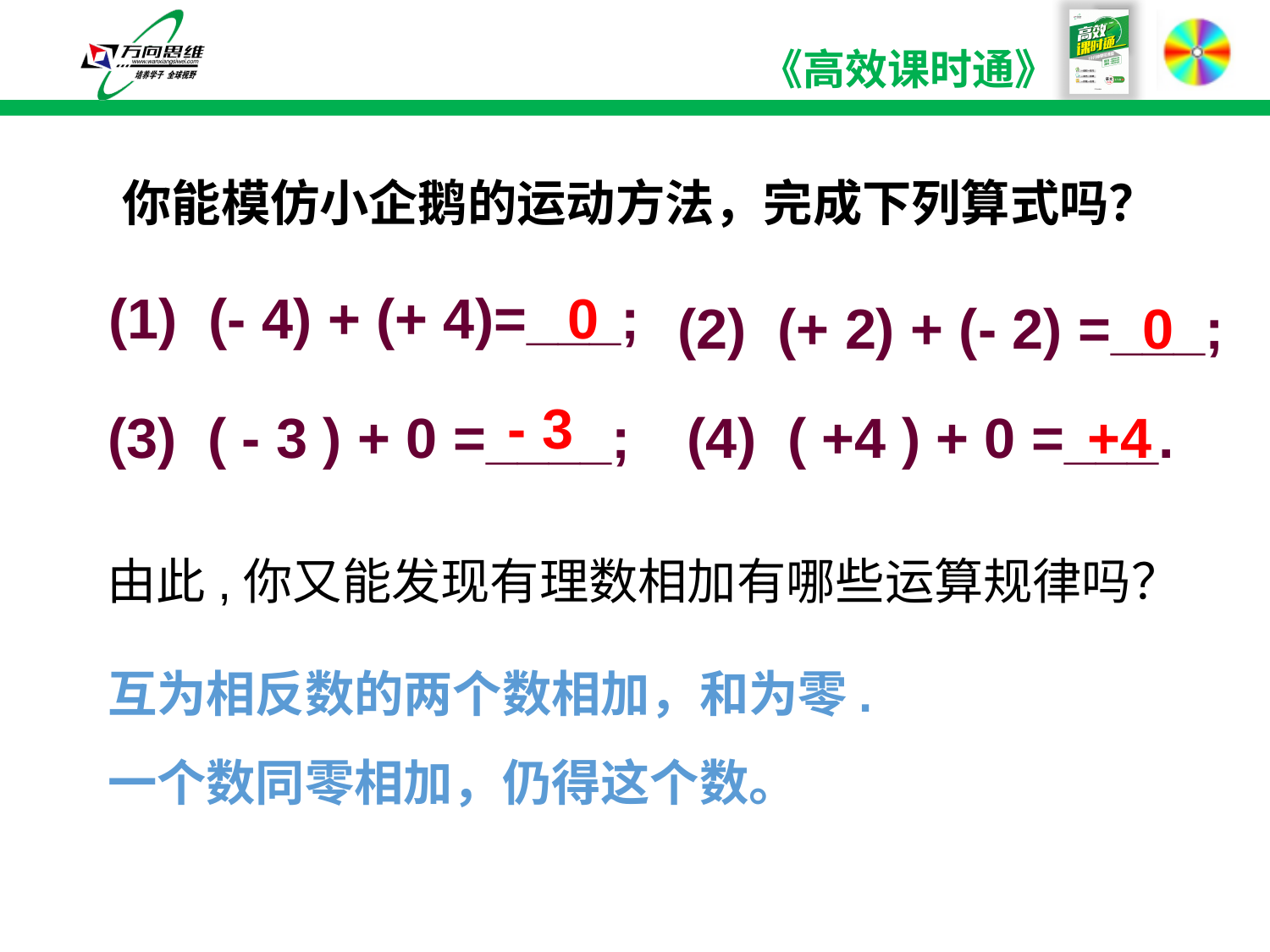

你能模仿小企鹅的运动方法，完成下列算式吗？
  (1)  (- 4) + (+ 4)=___;

0

(2)  (+ 2) + (- 2) =___;
0

- 3
(3)  ( - 3 ) + 0 =____;
(4)  ( +4 ) + 0 =___.
+4
由此,你又能发现有理数相加有哪些运算规律吗？
互为相反数的两个数相加，和为零.
一个数同零相加，仍得这个数。